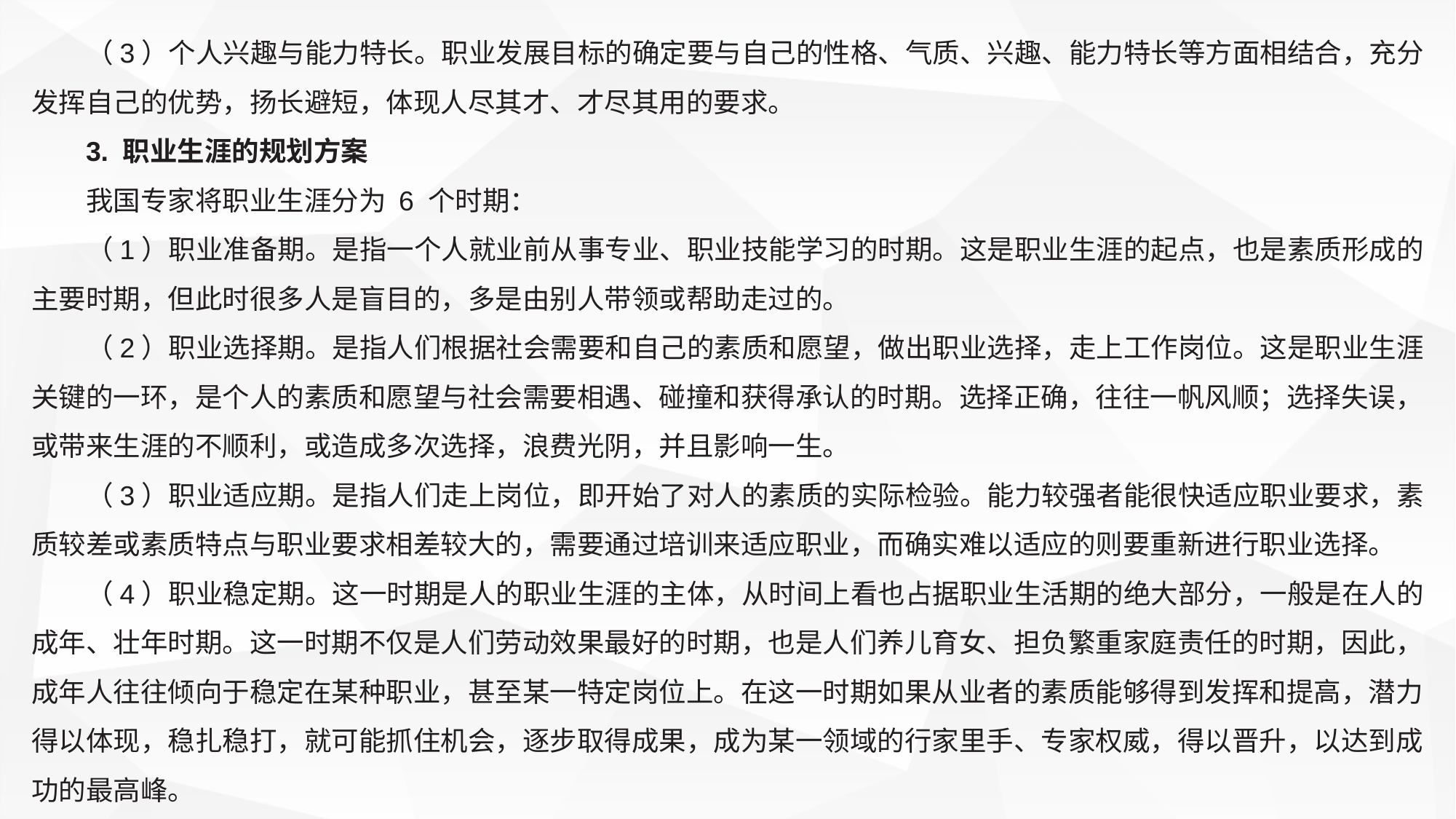

（3）个人兴趣与能力特长。职业发展目标的确定要与自己的性格、气质、兴趣、能力特长等方面相结合，充分发挥自己的优势，扬长避短，体现人尽其才、才尽其用的要求。
3. 职业生涯的规划方案
我国专家将职业生涯分为 6 个时期：
（1）职业准备期。是指一个人就业前从事专业、职业技能学习的时期。这是职业生涯的起点，也是素质形成的主要时期，但此时很多人是盲目的，多是由别人带领或帮助走过的。
（2）职业选择期。是指人们根据社会需要和自己的素质和愿望，做出职业选择，走上工作岗位。这是职业生涯关键的一环，是个人的素质和愿望与社会需要相遇、碰撞和获得承认的时期。选择正确，往往一帆风顺；选择失误，或带来生涯的不顺利，或造成多次选择，浪费光阴，并且影响一生。
（3）职业适应期。是指人们走上岗位，即开始了对人的素质的实际检验。能力较强者能很快适应职业要求，素质较差或素质特点与职业要求相差较大的，需要通过培训来适应职业，而确实难以适应的则要重新进行职业选择。
（4）职业稳定期。这一时期是人的职业生涯的主体，从时间上看也占据职业生活期的绝大部分，一般是在人的成年、壮年时期。这一时期不仅是人们劳动效果最好的时期，也是人们养儿育女、担负繁重家庭责任的时期，因此，成年人往往倾向于稳定在某种职业，甚至某一特定岗位上。在这一时期如果从业者的素质能够得到发挥和提高，潜力得以体现，稳扎稳打，就可能抓住机会，逐步取得成果，成为某一领域的行家里手、专家权威，得以晋升，以达到成功的最高峰。